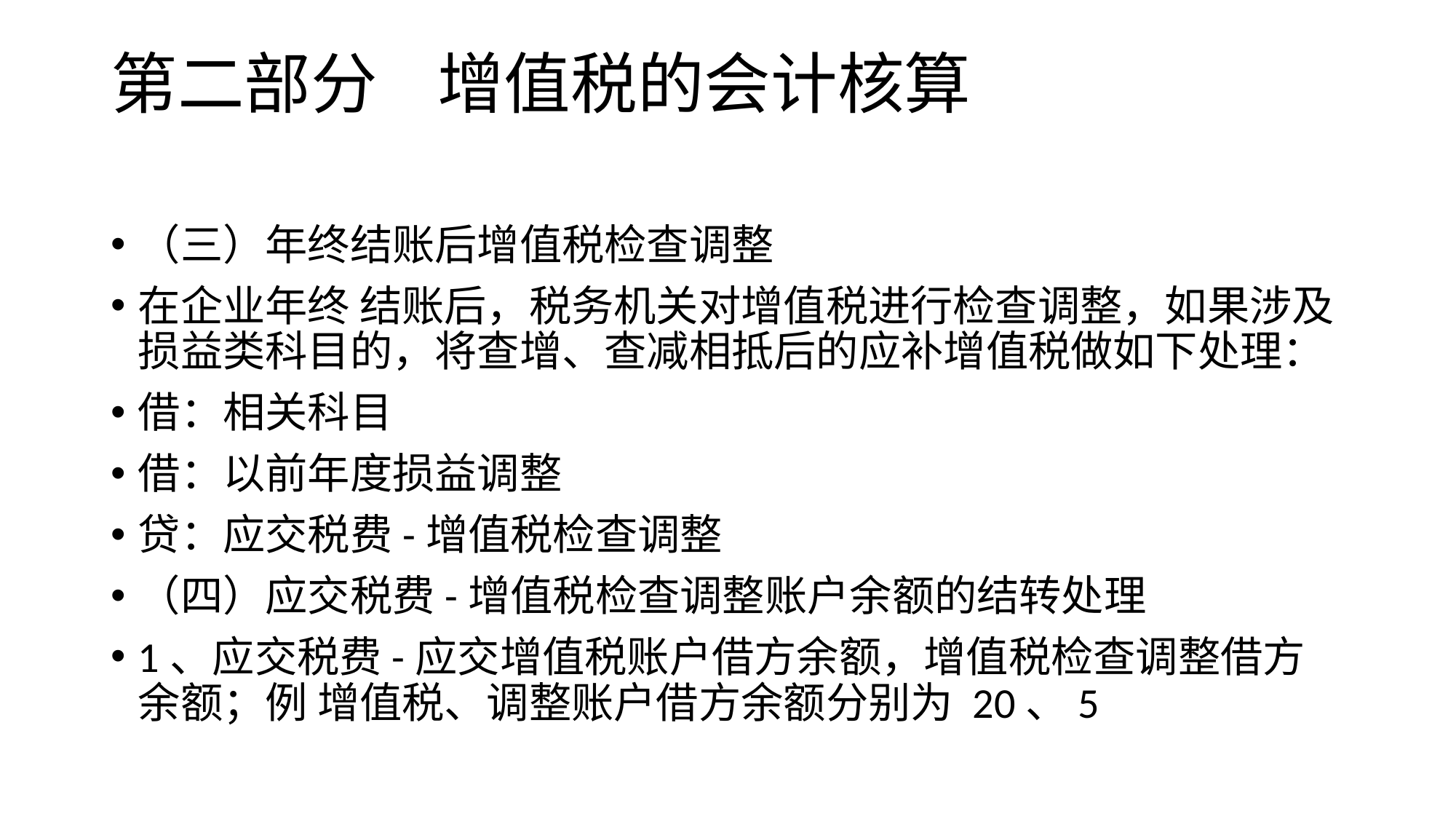

# 第二部分    增值税的会计核算

（三）年终结账后增值税检查调整
在企业年终 结账后，税务机关对增值税进行检查调整，如果涉及损益类科目的，将查增、查减相抵后的应补增值税做如下处理：
借：相关科目
借：以前年度损益调整
贷：应交税费-增值税检查调整
（四）应交税费-增值税检查调整账户余额的结转处理
1、应交税费-应交增值税账户借方余额，增值税检查调整借方余额；例 增值税、调整账户借方余额分别为 20、5